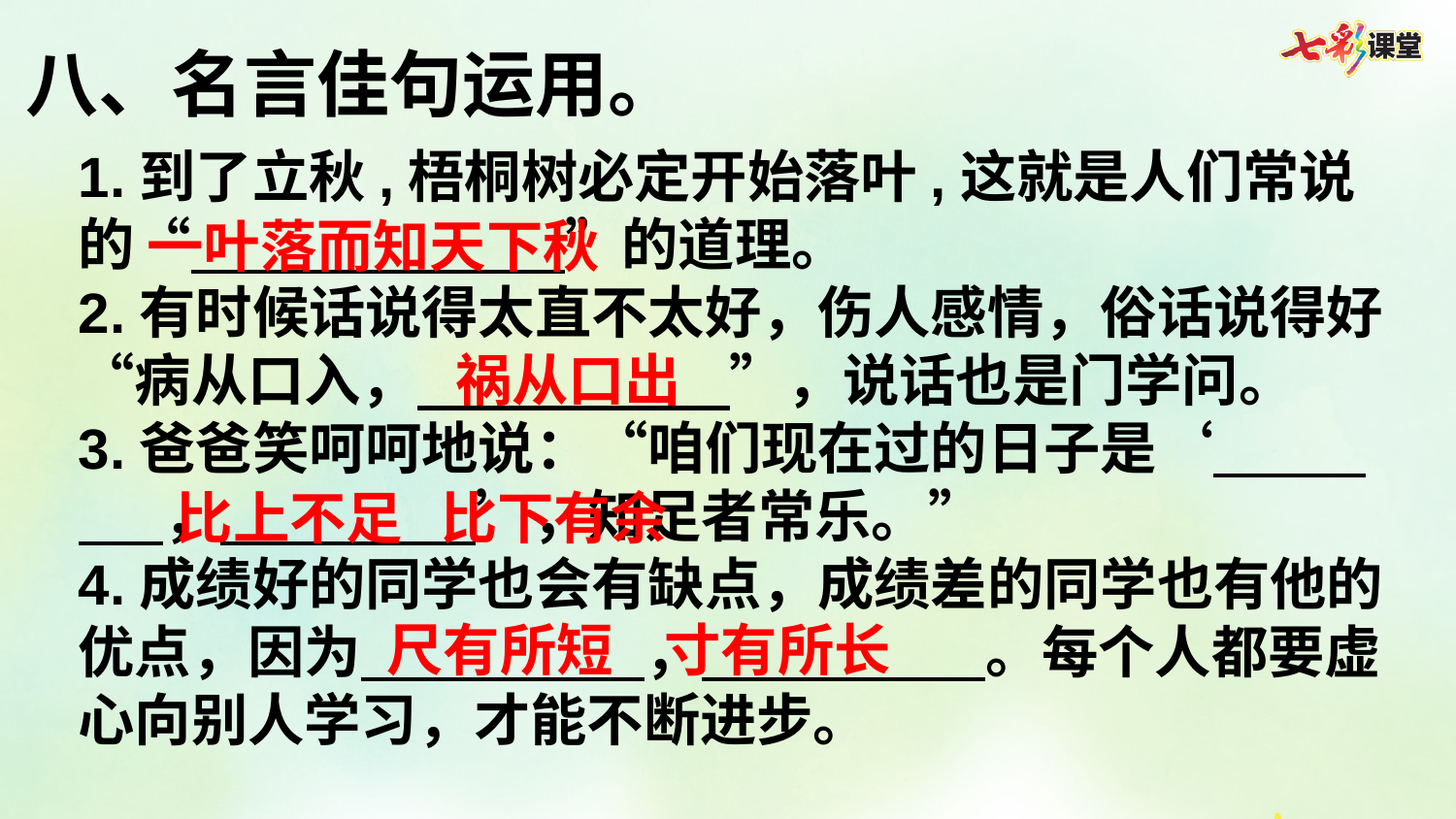

八、名言佳句运用。
1.到了立秋,梧桐树必定开始落叶,这就是人们常说的“                 ”的道理。
2.有时候话说得太直不太好，伤人感情，俗话说得好“病从口入，           ”，说话也是门学问。
3.爸爸笑呵呵地说：“咱们现在过的日子是‘          ，         ’，知足者常乐。”
4.成绩好的同学也会有缺点，成绩差的同学也有他的优点，因为          ，          。每个人都要虚心向别人学习，才能不断进步。
一叶落而知天下秋
祸从口出
比上不足   比下有余
尺有所短    寸有所长